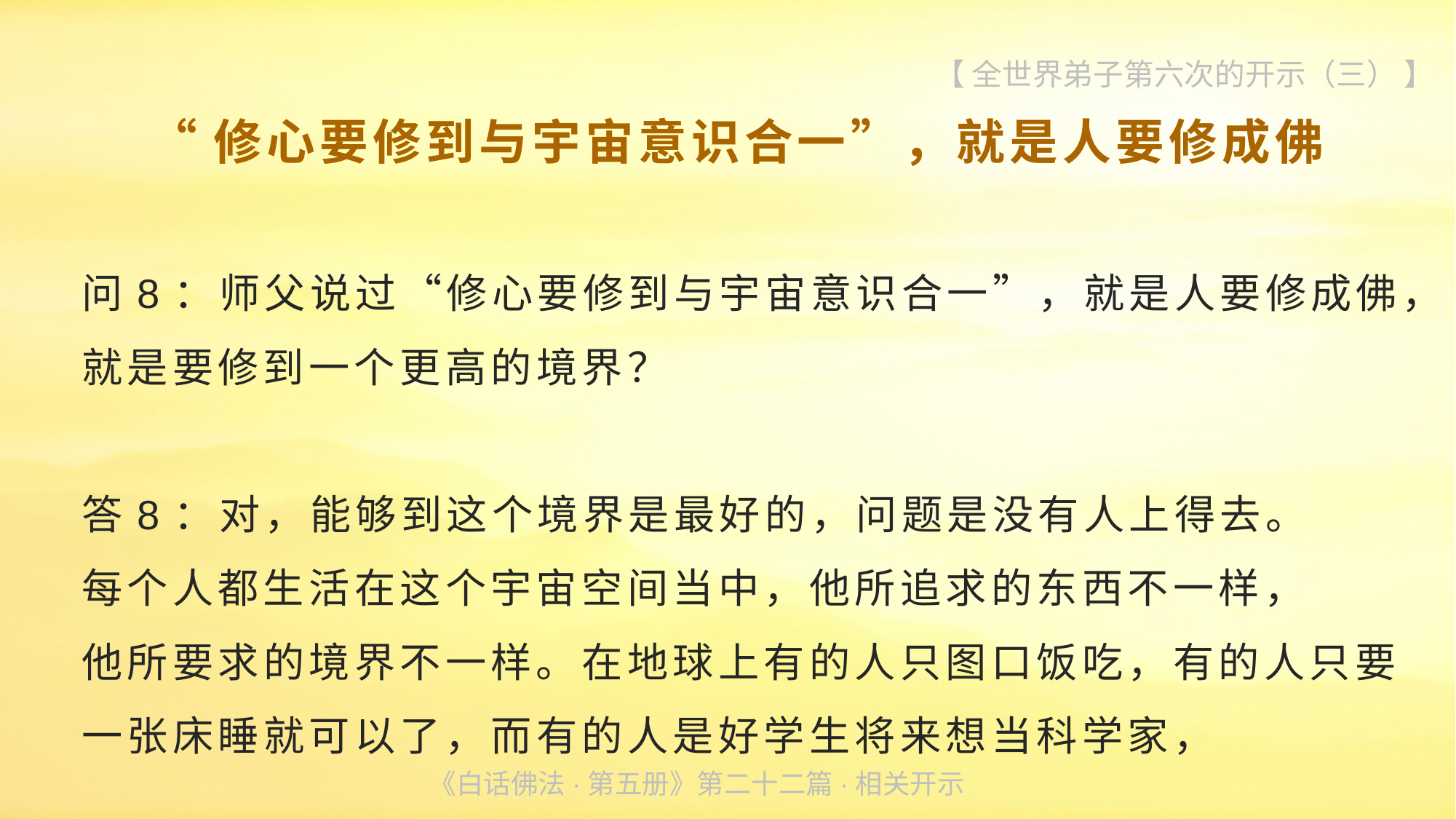

【 全世界弟子第六次的开示（三） 】
     “修心要修到与宇宙意识合一”，就是人要修成佛

问8：师父说过“修心要修到与宇宙意识合一”，就是人要修成佛，就是要修到一个更高的境界？

答8：对，能够到这个境界是最好的，问题是没有人上得去。
每个人都生活在这个宇宙空间当中，他所追求的东西不一样，
他所要求的境界不一样。在地球上有的人只图口饭吃，有的人只要一张床睡就可以了，而有的人是好学生将来想当科学家，
《白话佛法·第五册》第二十二篇·相关开示